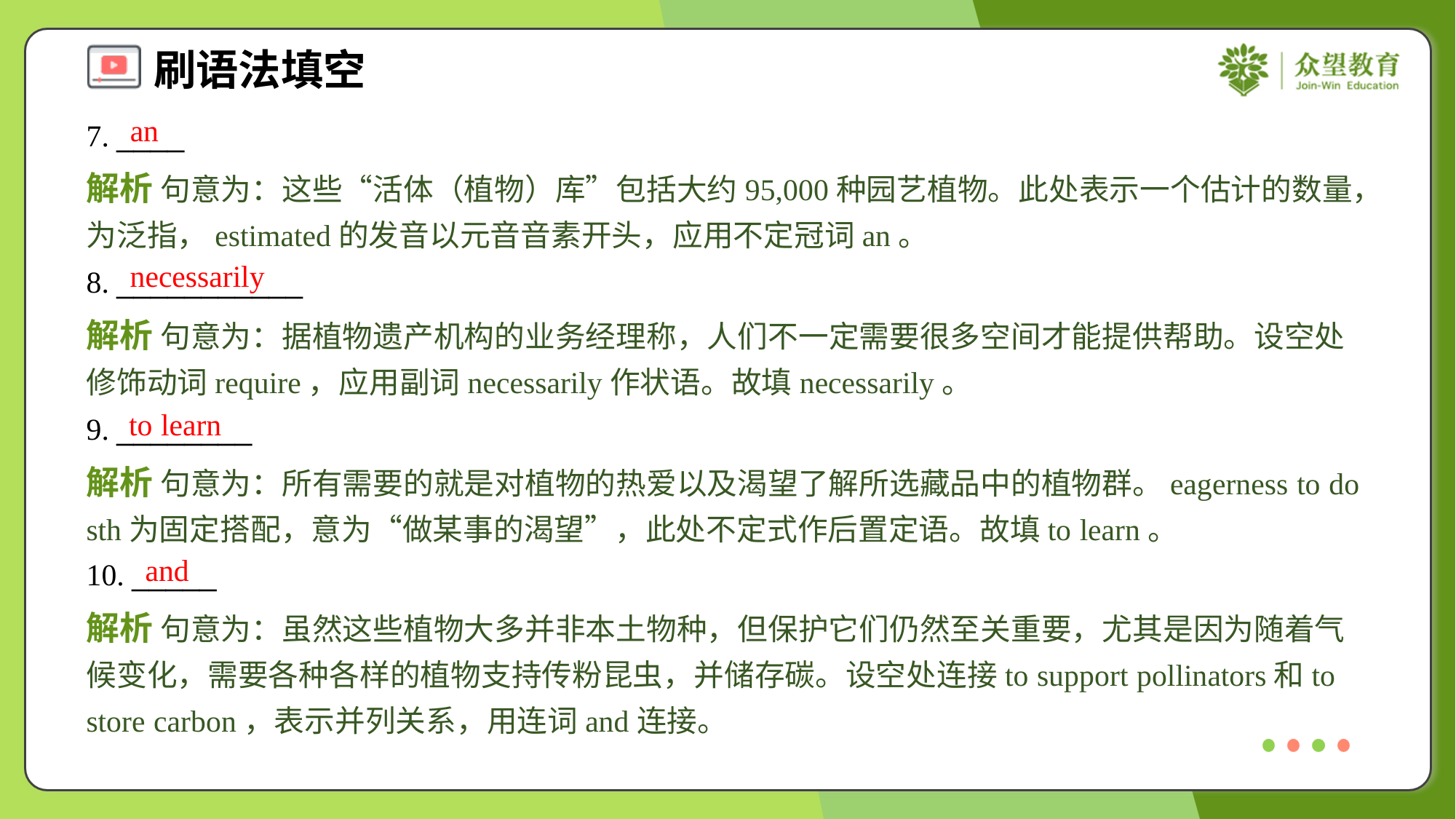

an
7. ____
解析 句意为：这些“活体（植物）库”包括大约95,000种园艺植物。此处表示一个估计的数量，为泛指，estimated的发音以元音音素开头，应用不定冠词an。
necessarily
8. ___________
解析 句意为：据植物遗产机构的业务经理称，人们不一定需要很多空间才能提供帮助。设空处修饰动词require，应用副词necessarily作状语。故填necessarily。
to learn
9. ________
解析 句意为：所有需要的就是对植物的热爱以及渴望了解所选藏品中的植物群。eagerness to do sth为固定搭配，意为“做某事的渴望”，此处不定式作后置定语。故填to learn。
and
10. _____
解析 句意为：虽然这些植物大多并非本土物种，但保护它们仍然至关重要，尤其是因为随着气候变化，需要各种各样的植物支持传粉昆虫，并储存碳。设空处连接to support pollinators和to store carbon，表示并列关系，用连词and连接。